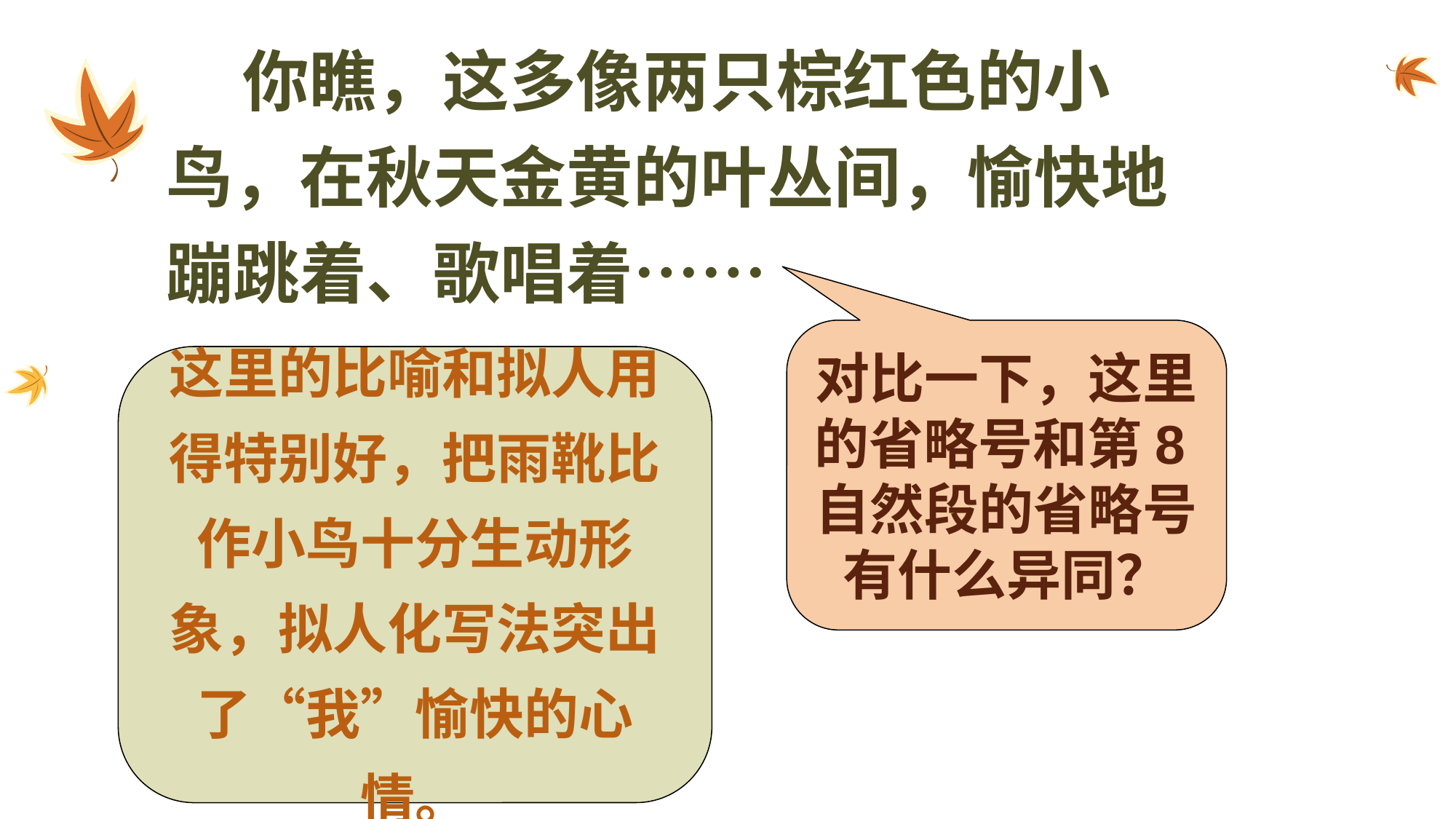

你瞧，这多像两只棕红色的小鸟，在秋天金黄的叶丛间，愉快地蹦跳着、歌唱着……

对比一下，这里的省略号和第8自然段的省略号有什么异同？
这里的比喻和拟人用得特别好，把雨靴比作小鸟十分生动形象，拟人化写法突出了“我”愉快的心情。